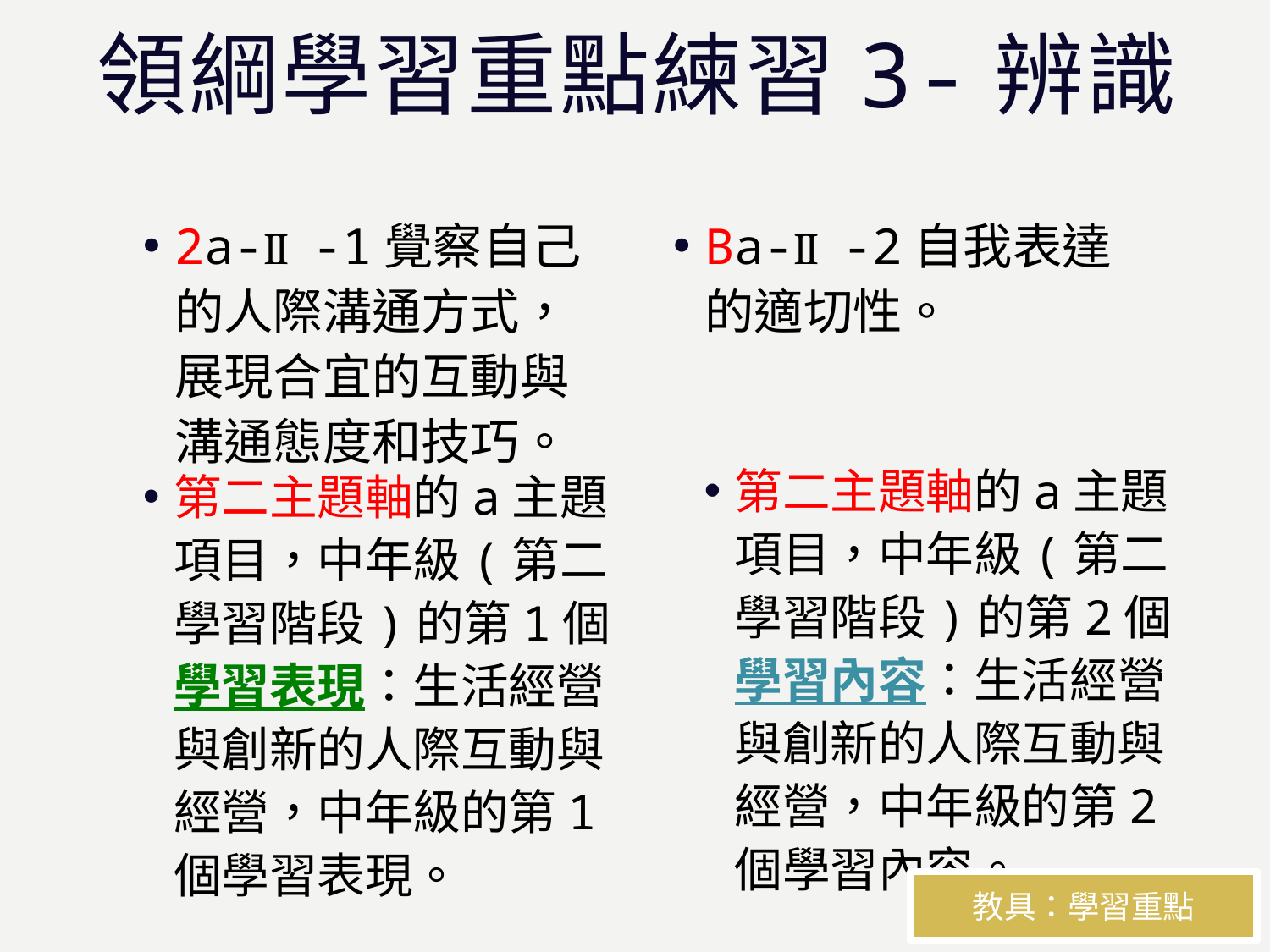

# 領綱學習重點練習3-辨識
2a-Ⅱ-1覺察自己的人際溝通方式，展現合宜的互動與溝通態度和技巧。
Ba-Ⅱ-2自我表達的適切性。
第二主題軸的a主題項目，中年級(第二學習階段)的第2個學習內容：生活經營與創新的人際互動與經營，中年級的第2個學習內容。
第二主題軸的a主題項目，中年級(第二學習階段)的第1個學習表現：生活經營與創新的人際互動與經營，中年級的第1個學習表現。
教具：學習重點